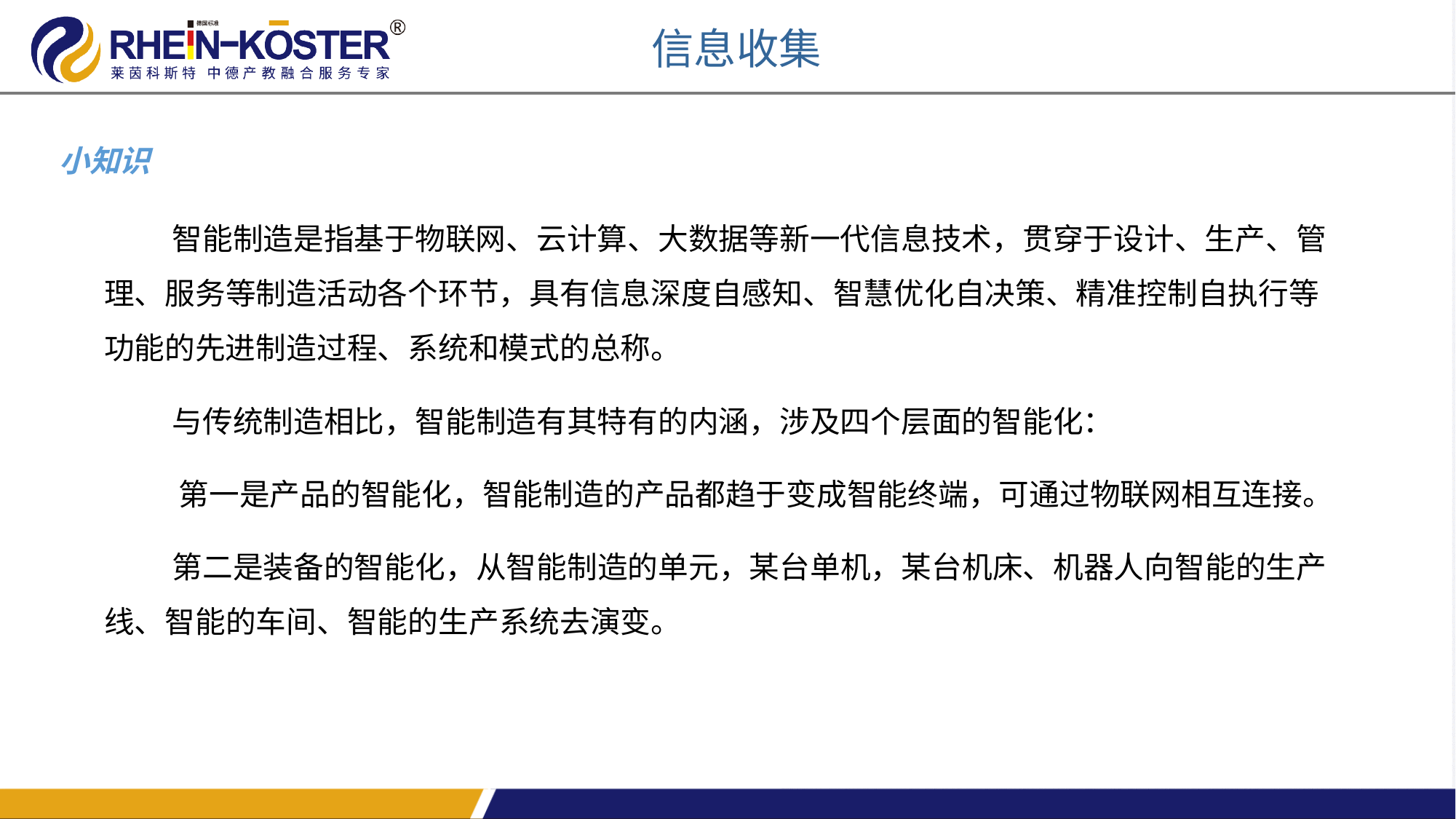

信息收集
小知识
         智能制造是指基于物联网、云计算、大数据等新一代信息技术，贯穿于设计、生产、管理、服务等制造活动各个环节，具有信息深度自感知、智慧优化自决策、精准控制自执行等功能的先进制造过程、系统和模式的总称。
         与传统制造相比，智能制造有其特有的内涵，涉及四个层面的智能化：
          第一是产品的智能化，智能制造的产品都趋于变成智能终端，可通过物联网相互连接。
         第二是装备的智能化，从智能制造的单元，某台单机，某台机床、机器人向智能的生产线、智能的车间、智能的生产系统去演变。